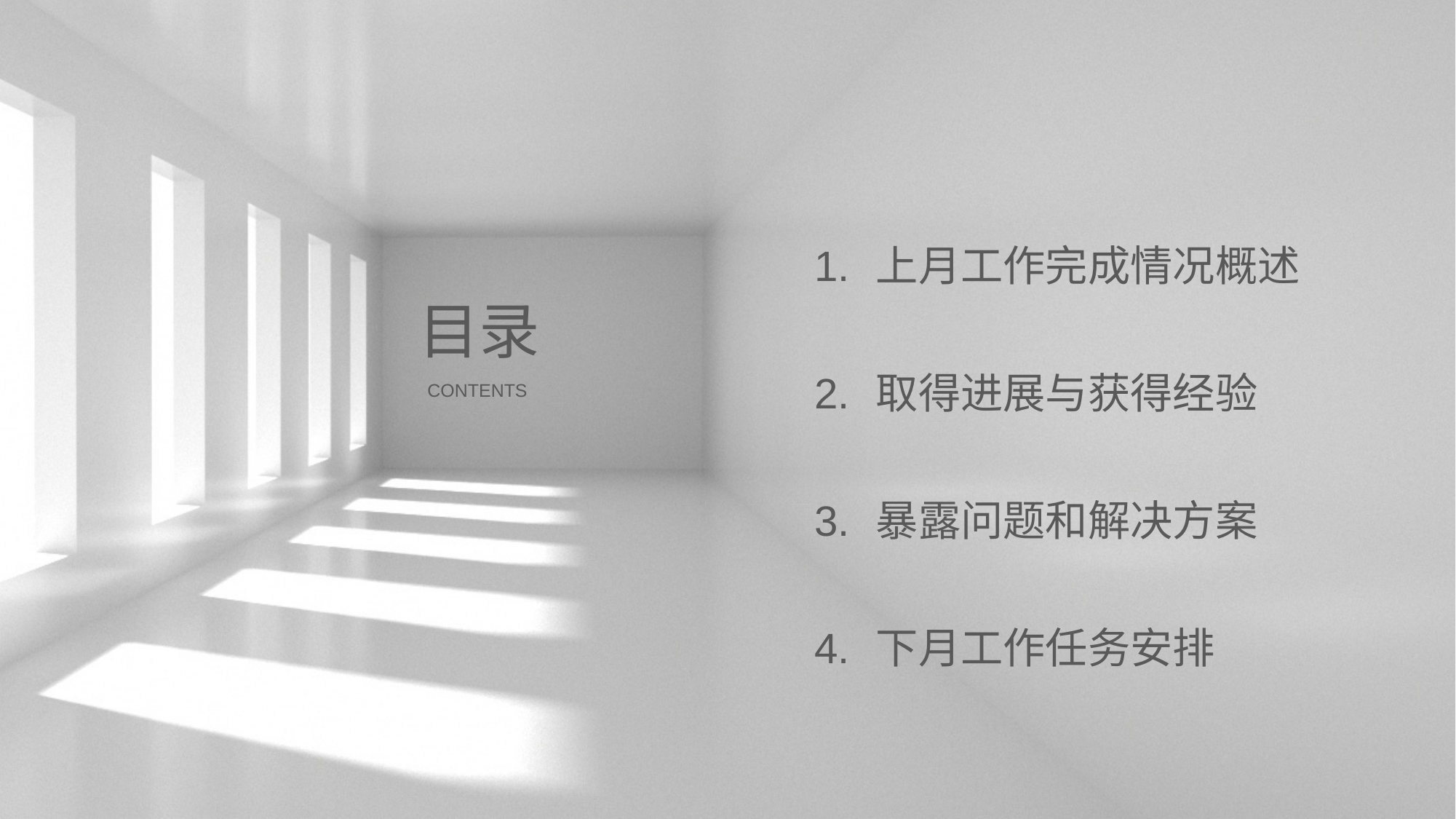

上月工作完成情况概述
取得进展与获得经验
暴露问题和解决方案
下月工作任务安排
目录
CONTENTS